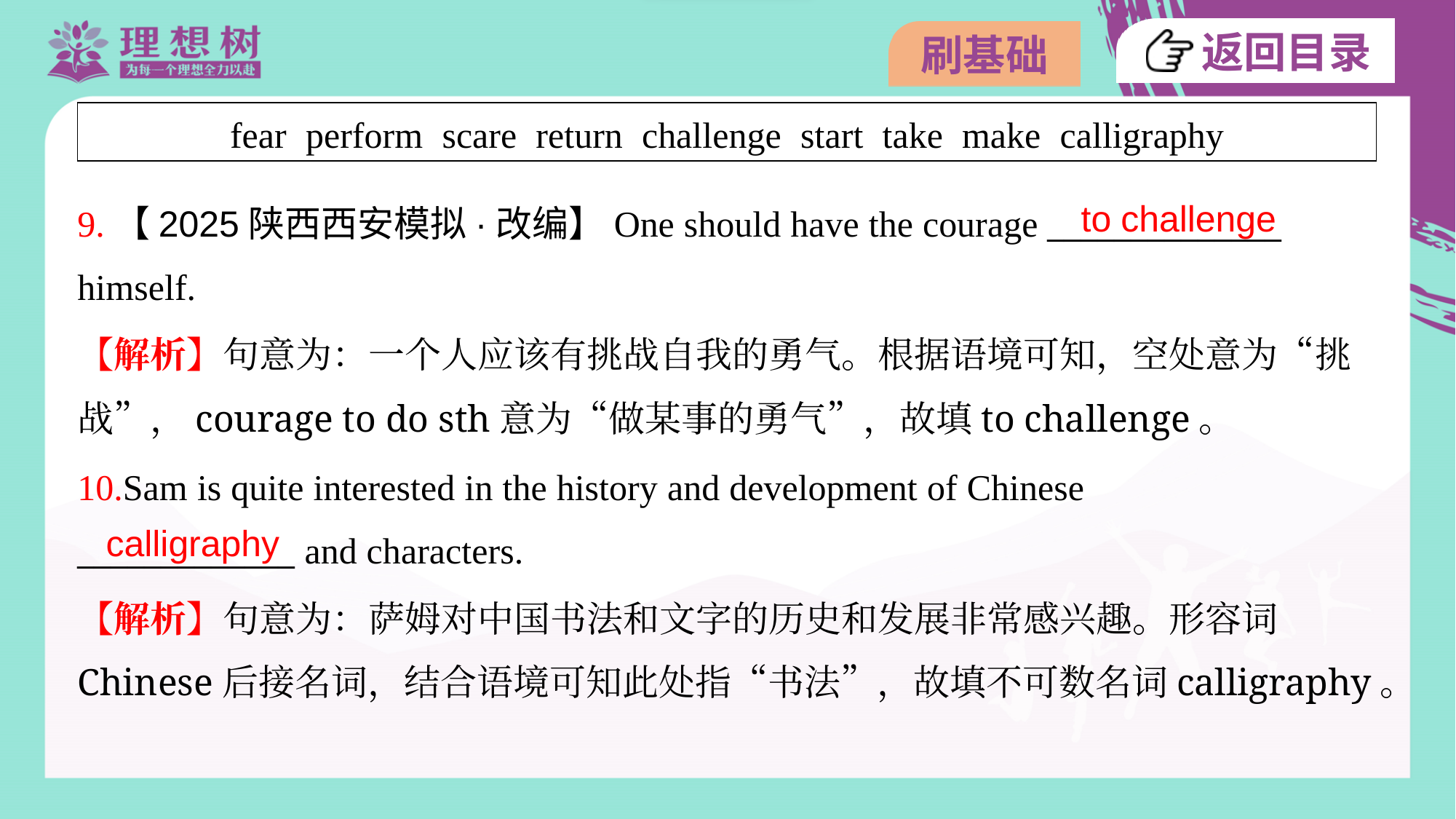

| fear perform scare return challenge start take make calligraphy |
| --- |
to challenge
9.【2025陕西西安模拟·改编】One should have the courage ______________
himself.
【解析】句意为：一个人应该有挑战自我的勇气。根据语境可知，空处意为“挑
战”，courage to do sth意为“做某事的勇气”，故填to challenge。
10.Sam is quite interested in the history and development of Chinese
_____________ and characters.
calligraphy
【解析】句意为：萨姆对中国书法和文字的历史和发展非常感兴趣。形容词
Chinese后接名词，结合语境可知此处指“书法”，故填不可数名词calligraphy。